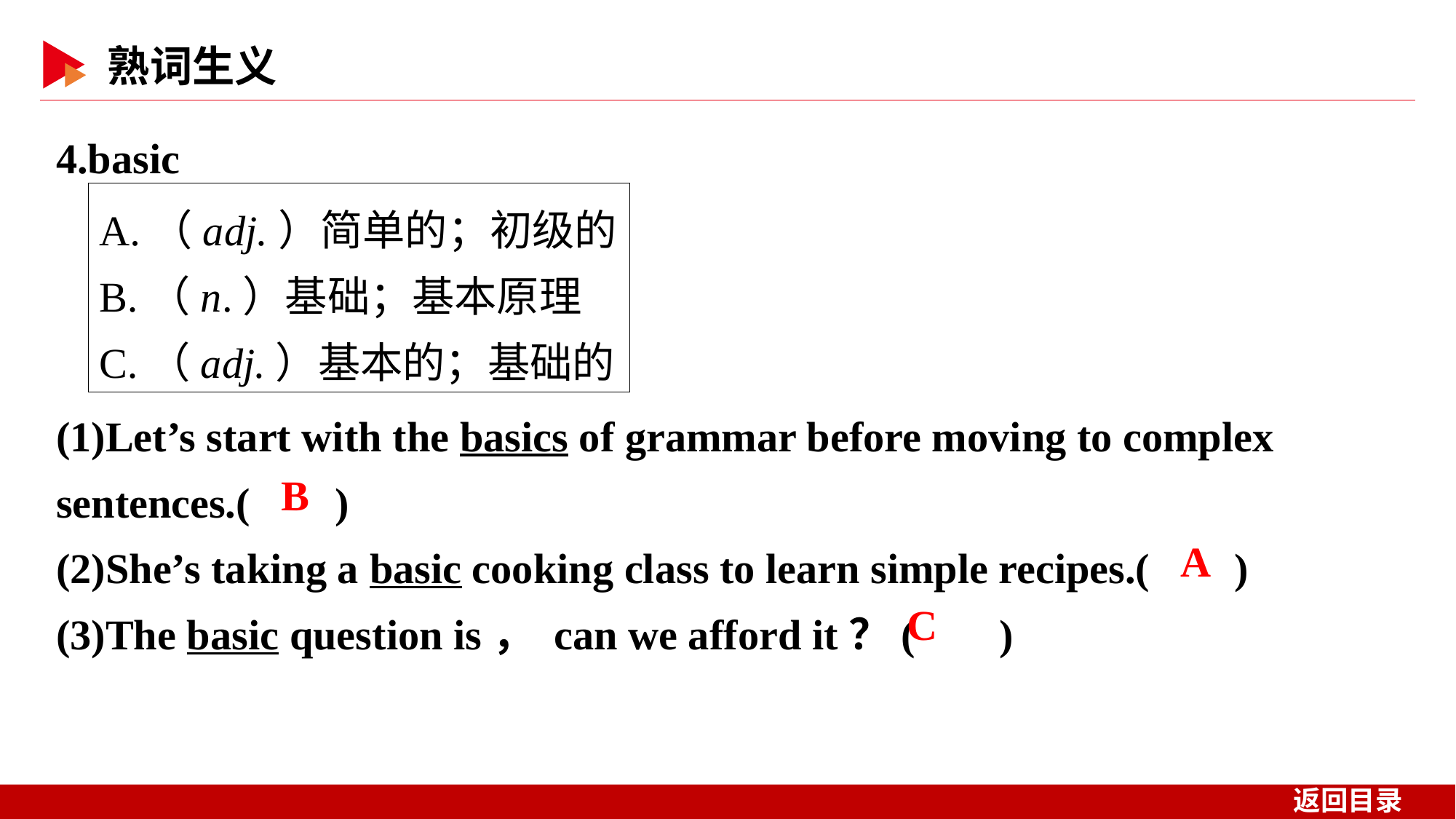

4.basic
A.（adj.）简单的；初级的
B.（n.）基础；基本原理
C.（adj.）基本的；基础的
(1)Let’s start with the basics of grammar before moving to complex sentences.(        )
(2)She’s taking a basic cooking class to learn simple recipes.(        )
(3)The basic question is， can we afford it？(        )
   B
   A
   C